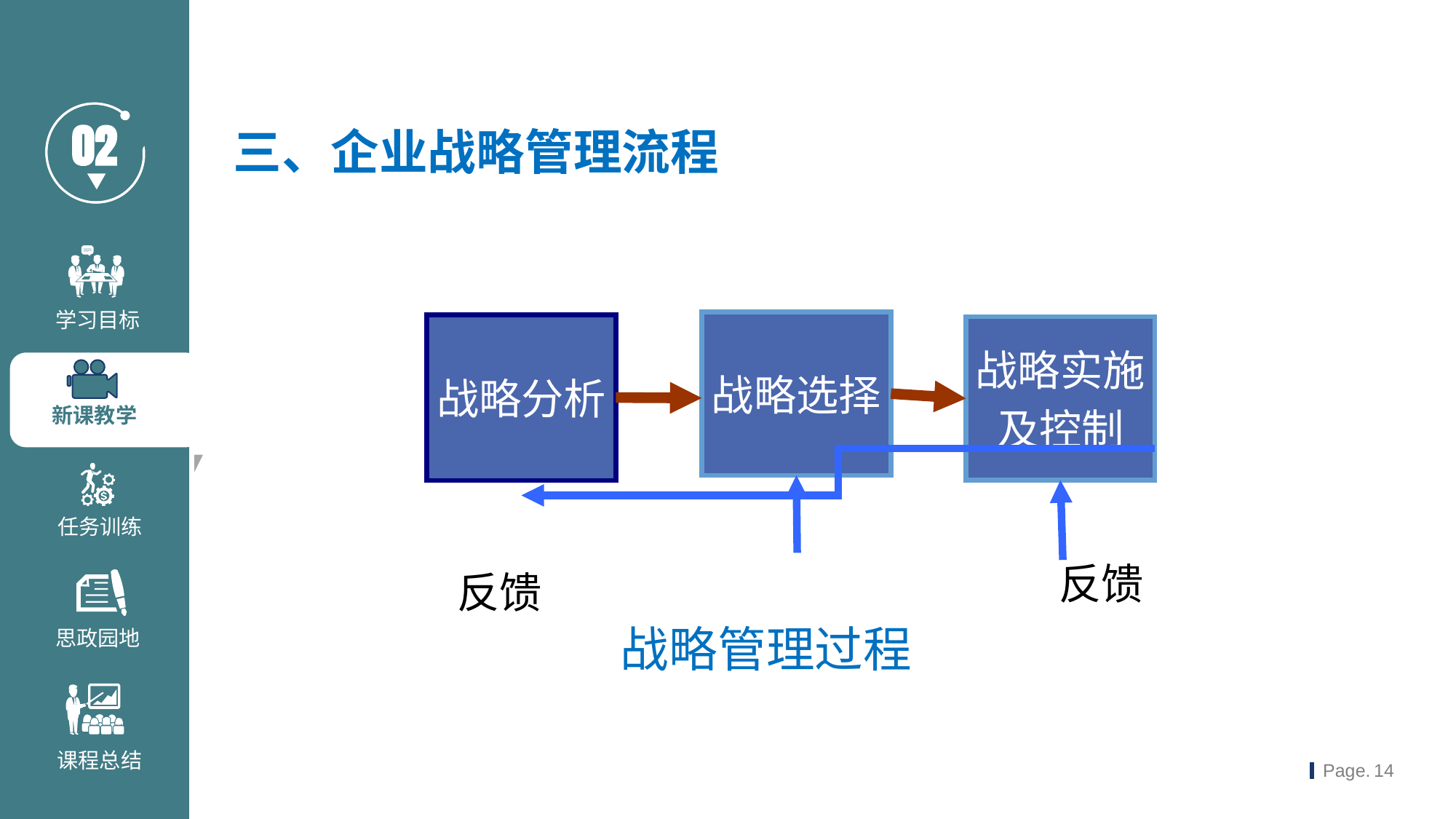

三、企业战略管理流程
战略选择
战略分析
战略实施
及控制
反馈
反馈
战略管理过程

14